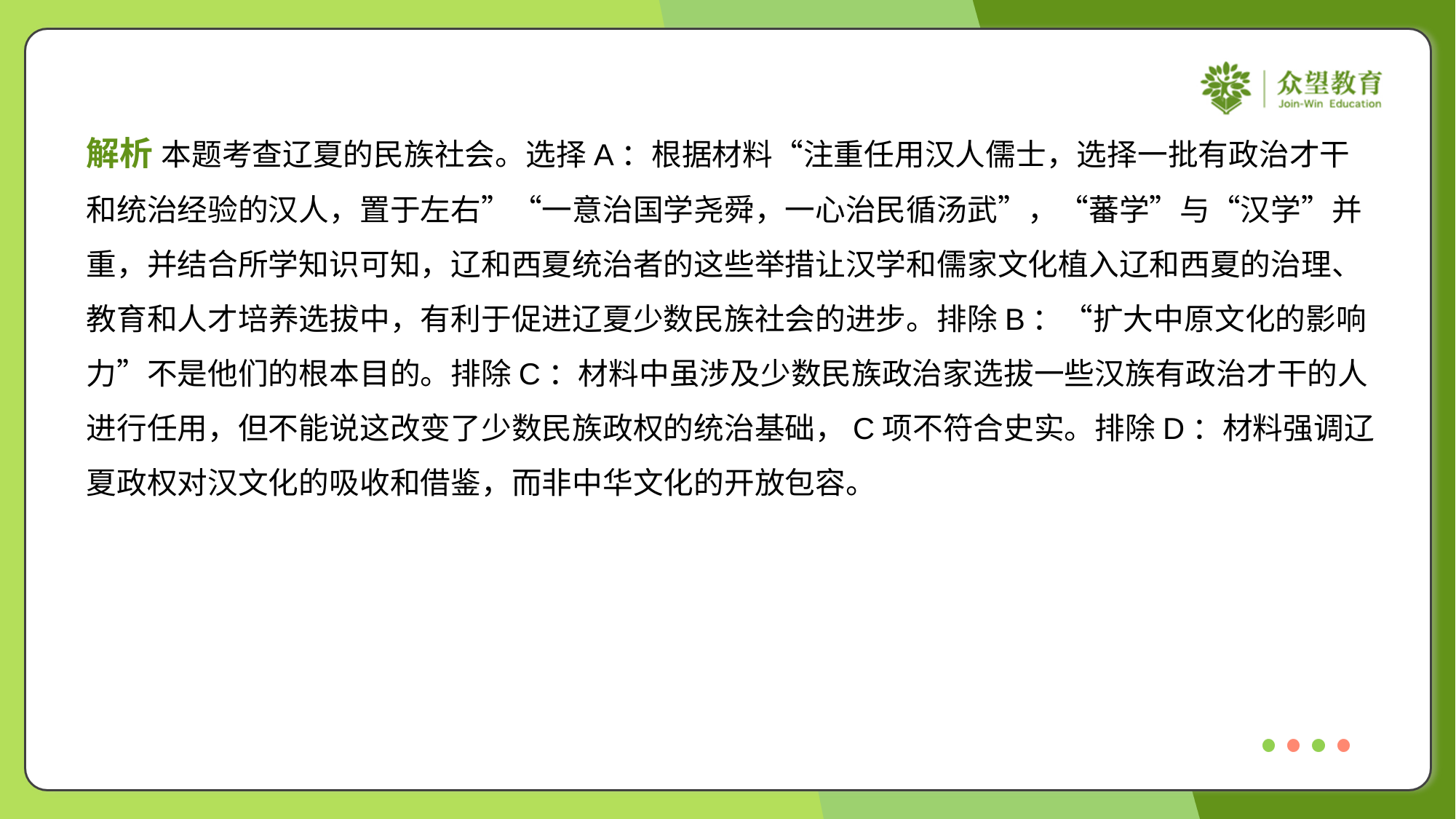

解析 本题考查辽夏的民族社会。选择A：根据材料“注重任用汉人儒士，选择一批有政治才干
和统治经验的汉人，置于左右”“一意治国学尧舜，一心治民循汤武”，“蕃学”与“汉学”并
重，并结合所学知识可知，辽和西夏统治者的这些举措让汉学和儒家文化植入辽和西夏的治理、
教育和人才培养选拔中，有利于促进辽夏少数民族社会的进步。排除B：“扩大中原文化的影响
力”不是他们的根本目的。排除C：材料中虽涉及少数民族政治家选拔一些汉族有政治才干的人
进行任用，但不能说这改变了少数民族政权的统治基础，C项不符合史实。排除D：材料强调辽
夏政权对汉文化的吸收和借鉴，而非中华文化的开放包容。